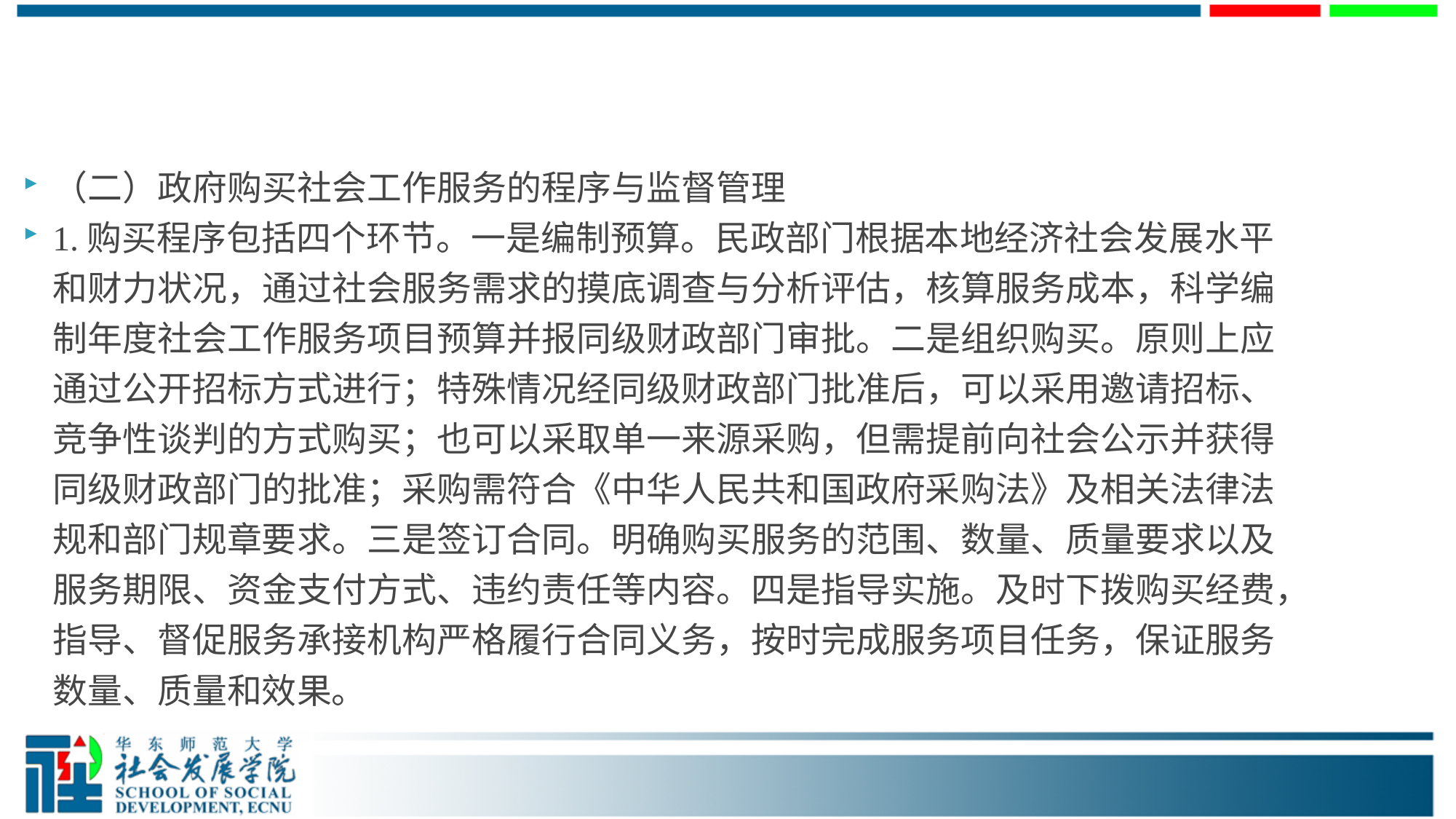

（二）政府购买社会工作服务的程序与监督管理
1.购买程序包括四个环节。一是编制预算。民政部门根据本地经济社会发展水平和财力状况，通过社会服务需求的摸底调查与分析评估，核算服务成本，科学编制年度社会工作服务项目预算并报同级财政部门审批。二是组织购买。原则上应通过公开招标方式进行；特殊情况经同级财政部门批准后，可以采用邀请招标、竞争性谈判的方式购买；也可以采取单一来源采购，但需提前向社会公示并获得同级财政部门的批准；采购需符合《中华人民共和国政府采购法》及相关法律法规和部门规章要求。三是签订合同。明确购买服务的范围、数量、质量要求以及服务期限、资金支付方式、违约责任等内容。四是指导实施。及时下拨购买经费，指导、督促服务承接机构严格履行合同义务，按时完成服务项目任务，保证服务数量、质量和效果。